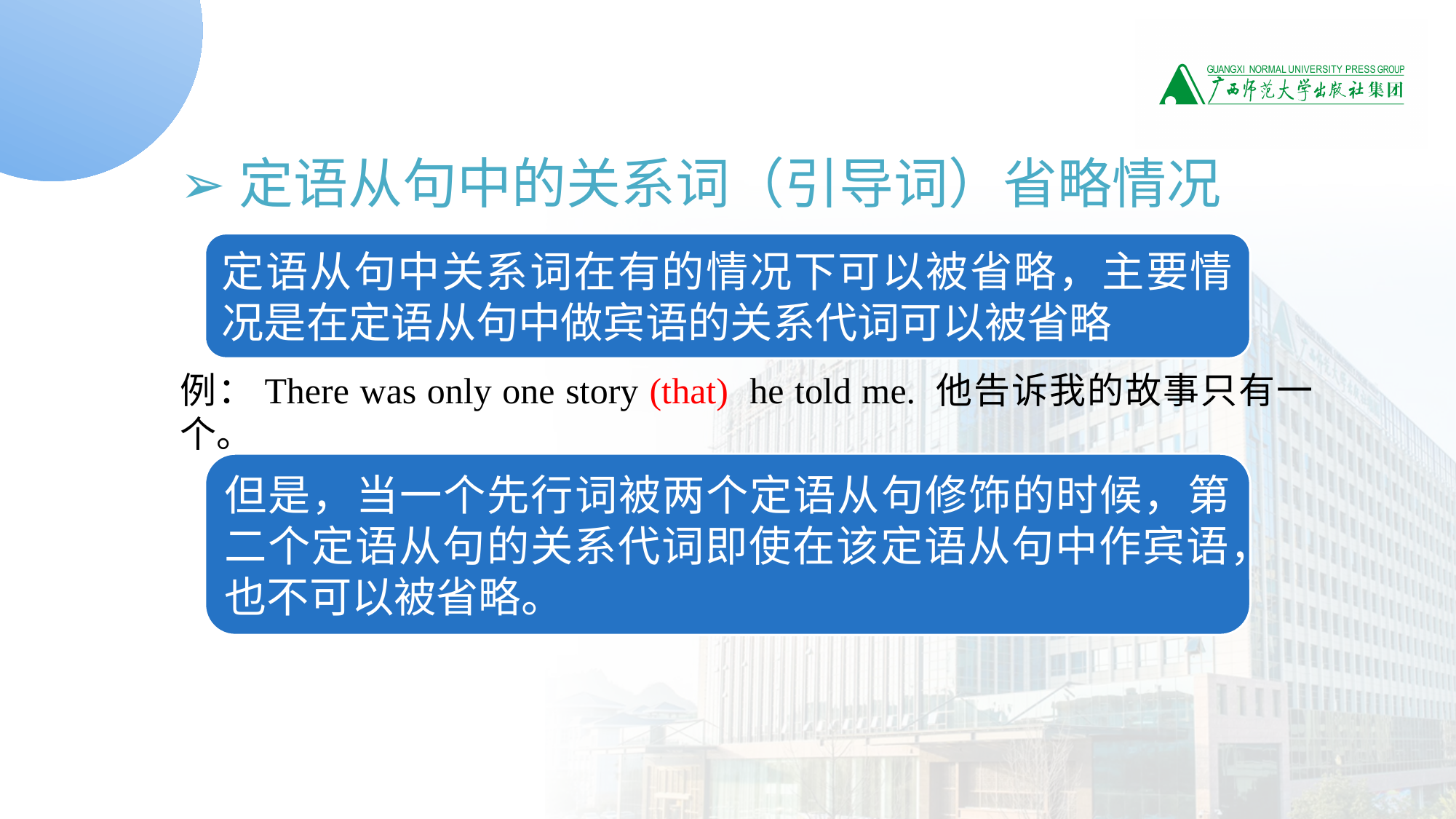

➢定语从句中的关系词（引导词）省略情况

例：There was only one story (that)  he told me. 他告诉我的故事只有一个。

定语从句中关系词在有的情况下可以被省略，主要情况是在定语从句中做宾语的关系代词可以被省略
但是，当一个先行词被两个定语从句修饰的时候，第二个定语从句的关系代词即使在该定语从句中作宾语，也不可以被省略。